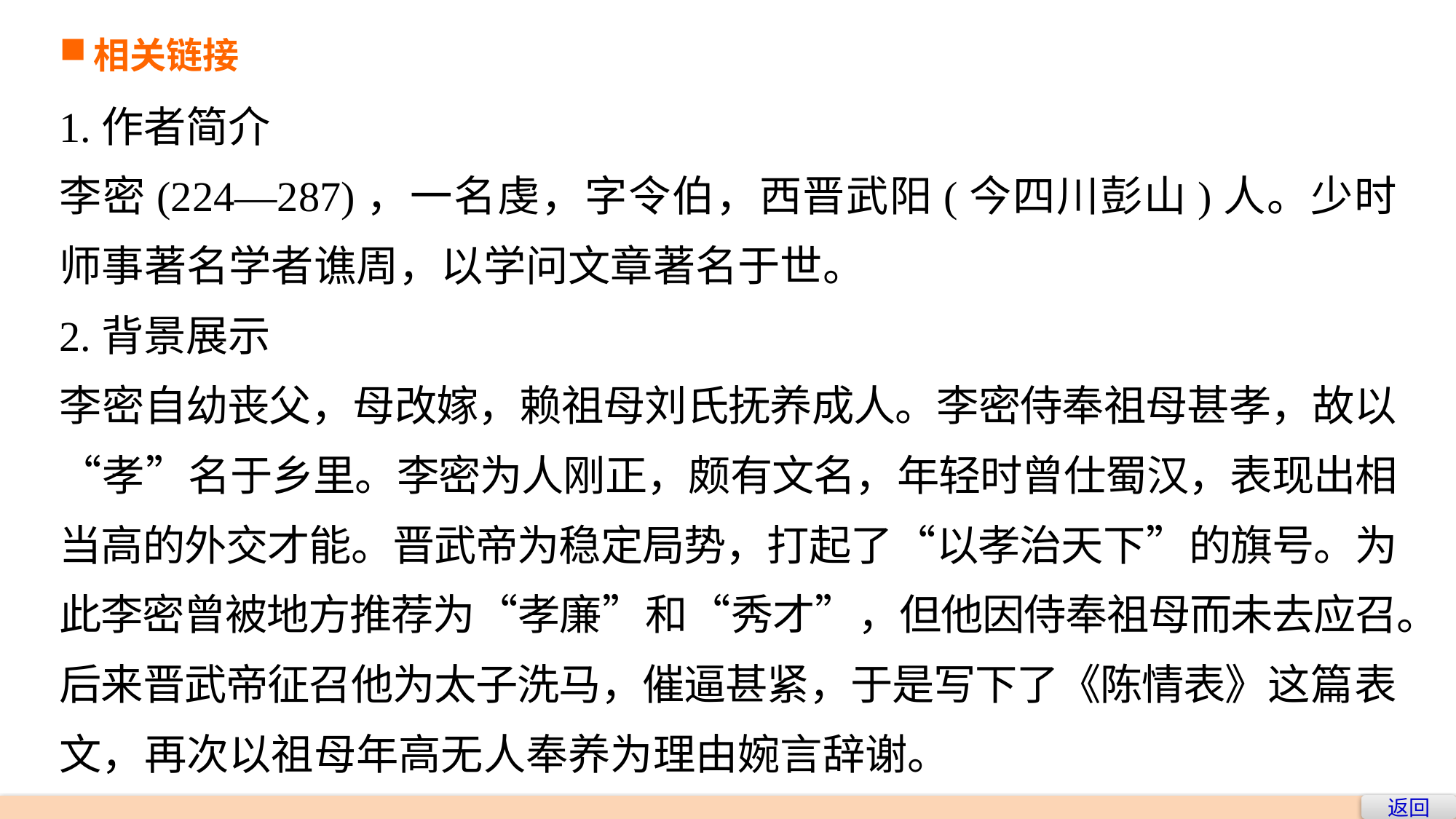

相关链接
1.作者简介
李密(224—287)，一名虔，字令伯，西晋武阳(今四川彭山)人。少时师事著名学者谯周，以学问文章著名于世。
2.背景展示
李密自幼丧父，母改嫁，赖祖母刘氏抚养成人。李密侍奉祖母甚孝，故以“孝”名于乡里。李密为人刚正，颇有文名，年轻时曾仕蜀汉，表现出相当高的外交才能。晋武帝为稳定局势，打起了“以孝治天下”的旗号。为此李密曾被地方推荐为“孝廉”和“秀才”，但他因侍奉祖母而未去应召。后来晋武帝征召他为太子洗马，催逼甚紧，于是写下了《陈情表》这篇表文，再次以祖母年高无人奉养为理由婉言辞谢。
返回